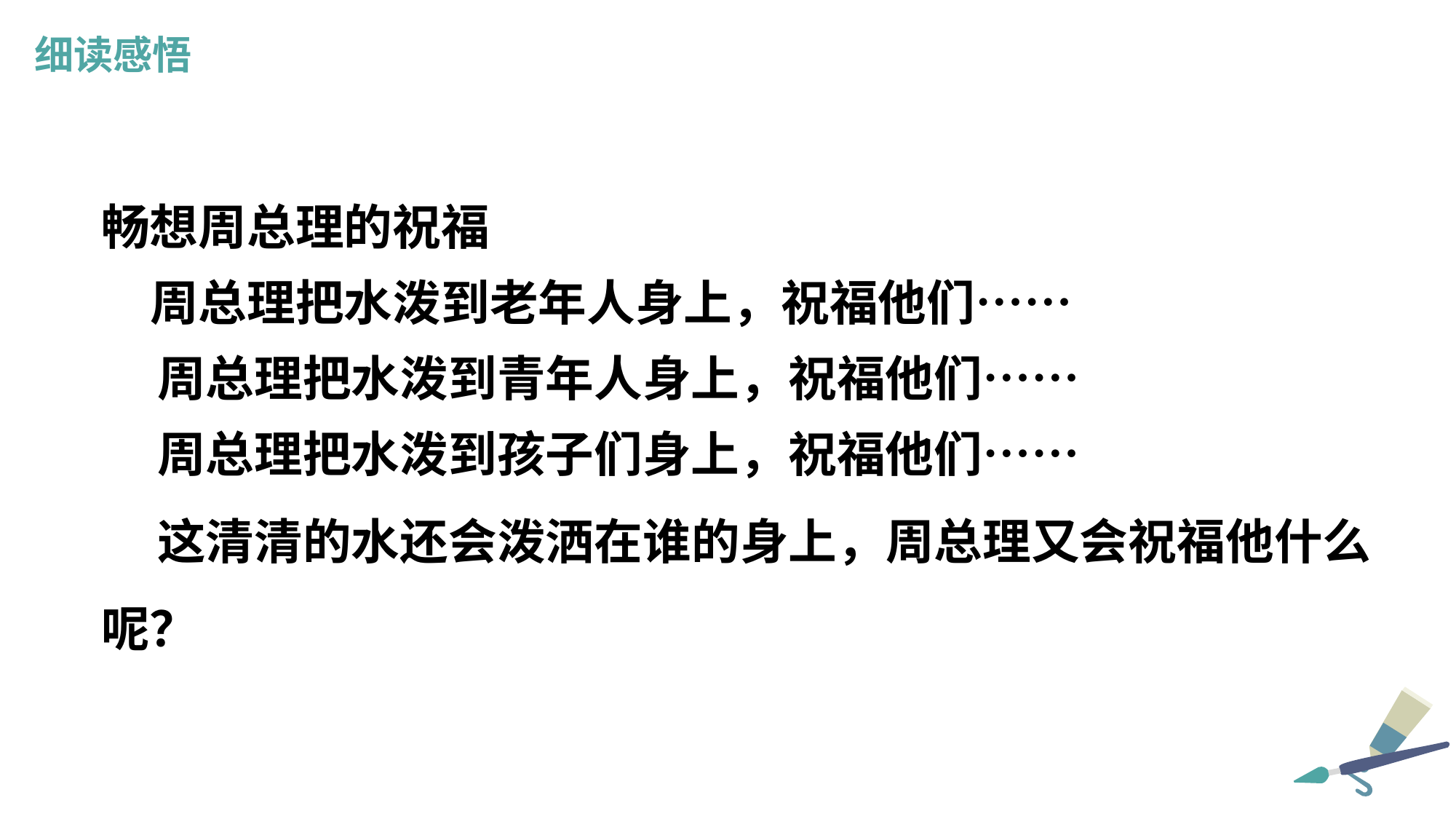

细读感悟
畅想周总理的祝福
    周总理把水泼到老年人身上，祝福他们……
    周总理把水泼到青年人身上，祝福他们……
    周总理把水泼到孩子们身上，祝福他们……
    这清清的水还会泼洒在谁的身上，周总理又会祝福他什么呢？